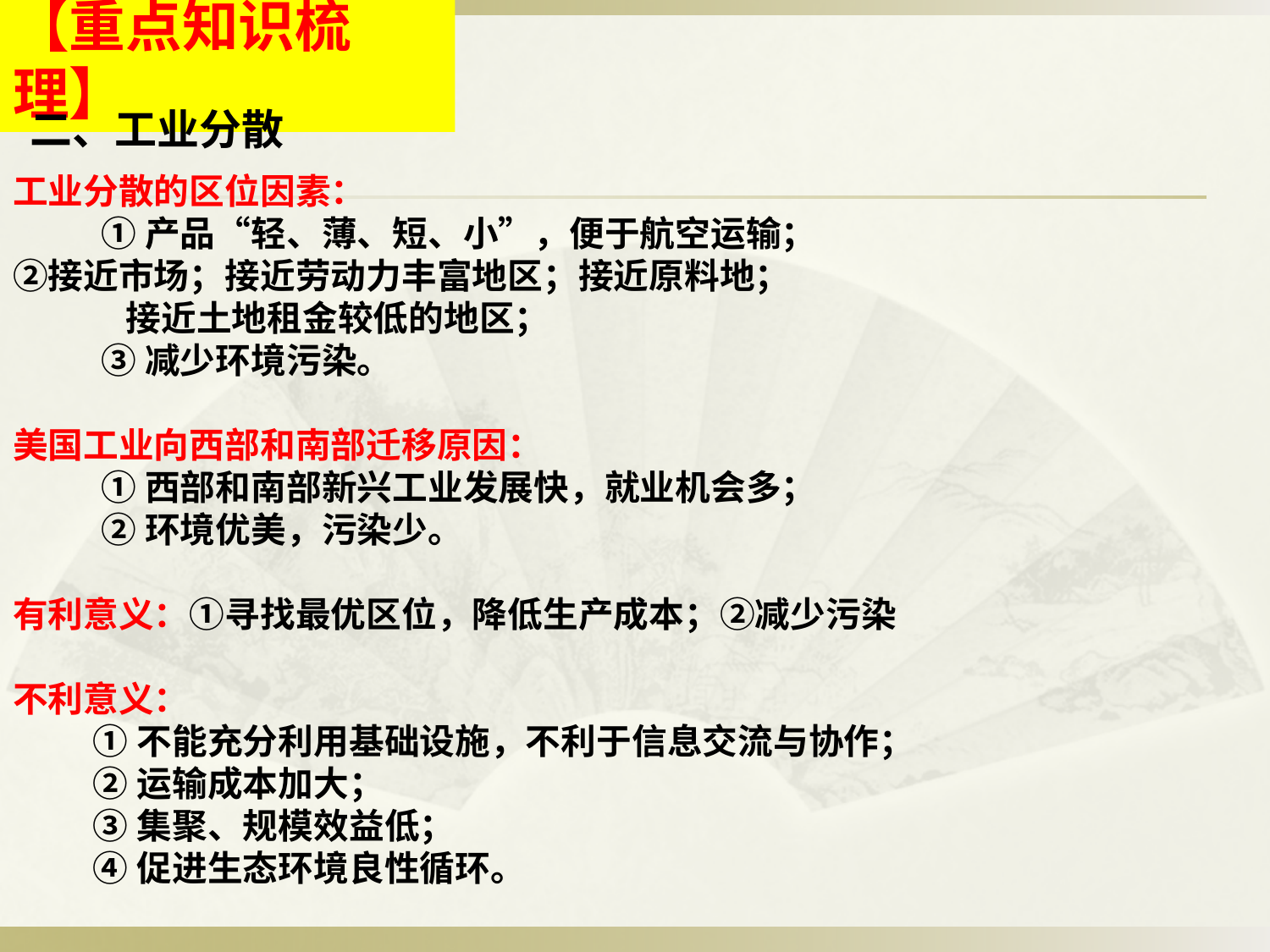

【重点知识梳理】
二、工业分散
工业分散的区位因素：
           ①产品“轻、薄、短、小”，便于航空运输；			          ②接近市场；接近劳动力丰富地区；接近原料地；
             接近土地租金较低的地区；
           ③减少环境污染。

美国工业向西部和南部迁移原因：
           ①西部和南部新兴工业发展快，就业机会多；
           ②环境优美，污染少。

有利意义：①寻找最优区位，降低生产成本；②减少污染

不利意义：
          ①不能充分利用基础设施，不利于信息交流与协作；
          ②运输成本加大；
          ③集聚、规模效益低；
          ④促进生态环境良性循环。